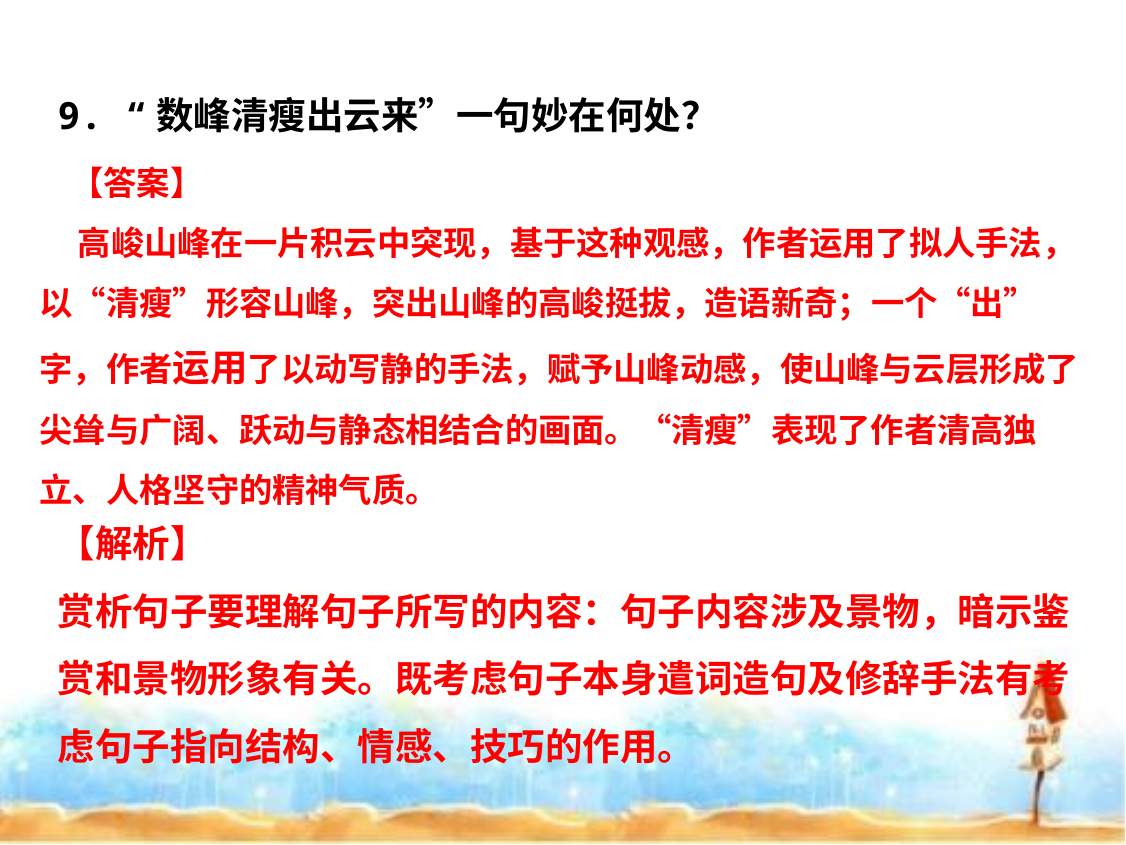

9. “数峰清瘦出云来”一句妙在何处？
   【答案】
    高峻山峰在一片积云中突现，基于这种观感，作者运用了拟人手法，以“清瘦”形容山峰，突出山峰的高峻挺拔，造语新奇；一个“出”字，作者运用了以动写静的手法，赋予山峰动感，使山峰与云层形成了尖耸与广阔、跃动与静态相结合的画面。“清瘦”表现了作者清高独立、人格坚守的精神气质。
【解析】
赏析句子要理解句子所写的内容：句子内容涉及景物，暗示鉴赏和景物形象有关。既考虑句子本身遣词造句及修辞手法有考虑句子指向结构、情感、技巧的作用。